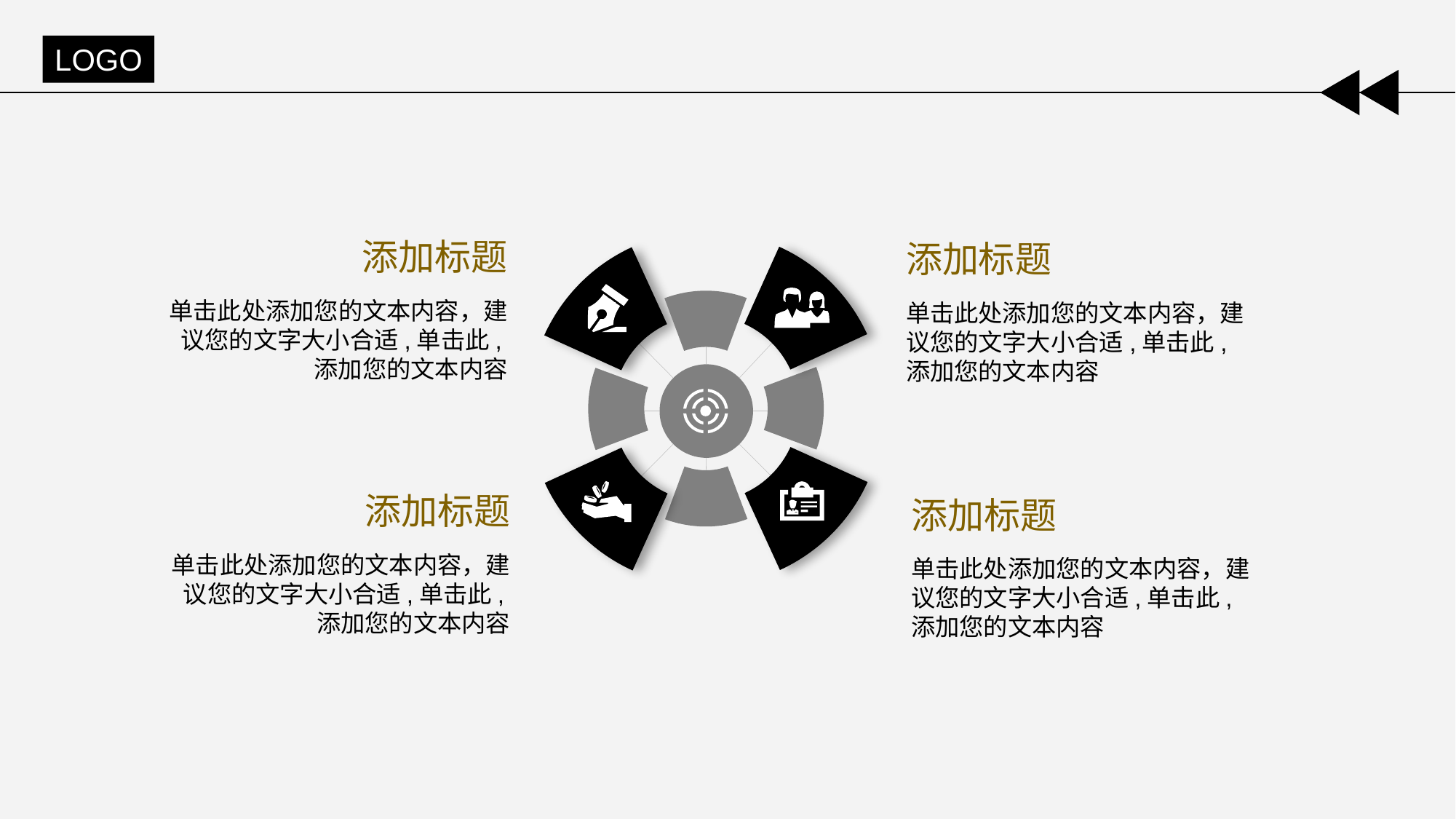

LOGO

添加标题
单击此处添加您的文本内容，建议您的文字大小合适,单击此,添加您的文本内容
添加标题
单击此处添加您的文本内容，建议您的文字大小合适,单击此,添加您的文本内容

添加标题
单击此处添加您的文本内容，建议您的文字大小合适,单击此,添加您的文本内容

添加标题
单击此处添加您的文本内容，建议您的文字大小合适,单击此,添加您的文本内容